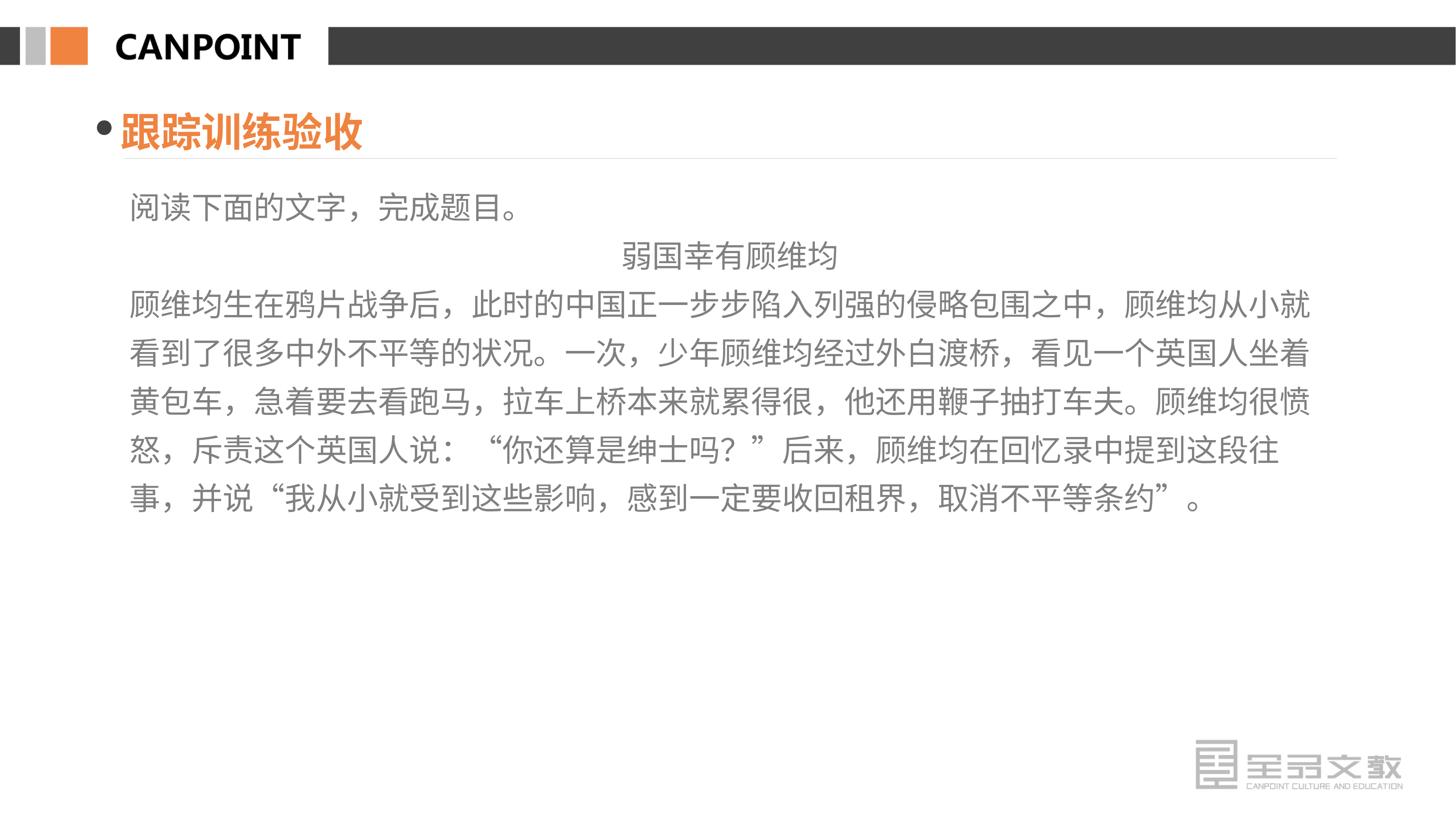

跟踪训练验收

阅读下面的文字，完成题目。
弱国幸有顾维均
顾维均生在鸦片战争后，此时的中国正一步步陷入列强的侵略包围之中，顾维均从小就看到了很多中外不平等的状况。一次，少年顾维均经过外白渡桥，看见一个英国人坐着黄包车，急着要去看跑马，拉车上桥本来就累得很，他还用鞭子抽打车夫。顾维均很愤怒，斥责这个英国人说：“你还算是绅士吗？”后来，顾维均在回忆录中提到这段往事，并说“我从小就受到这些影响，感到一定要收回租界，取消不平等条约”。